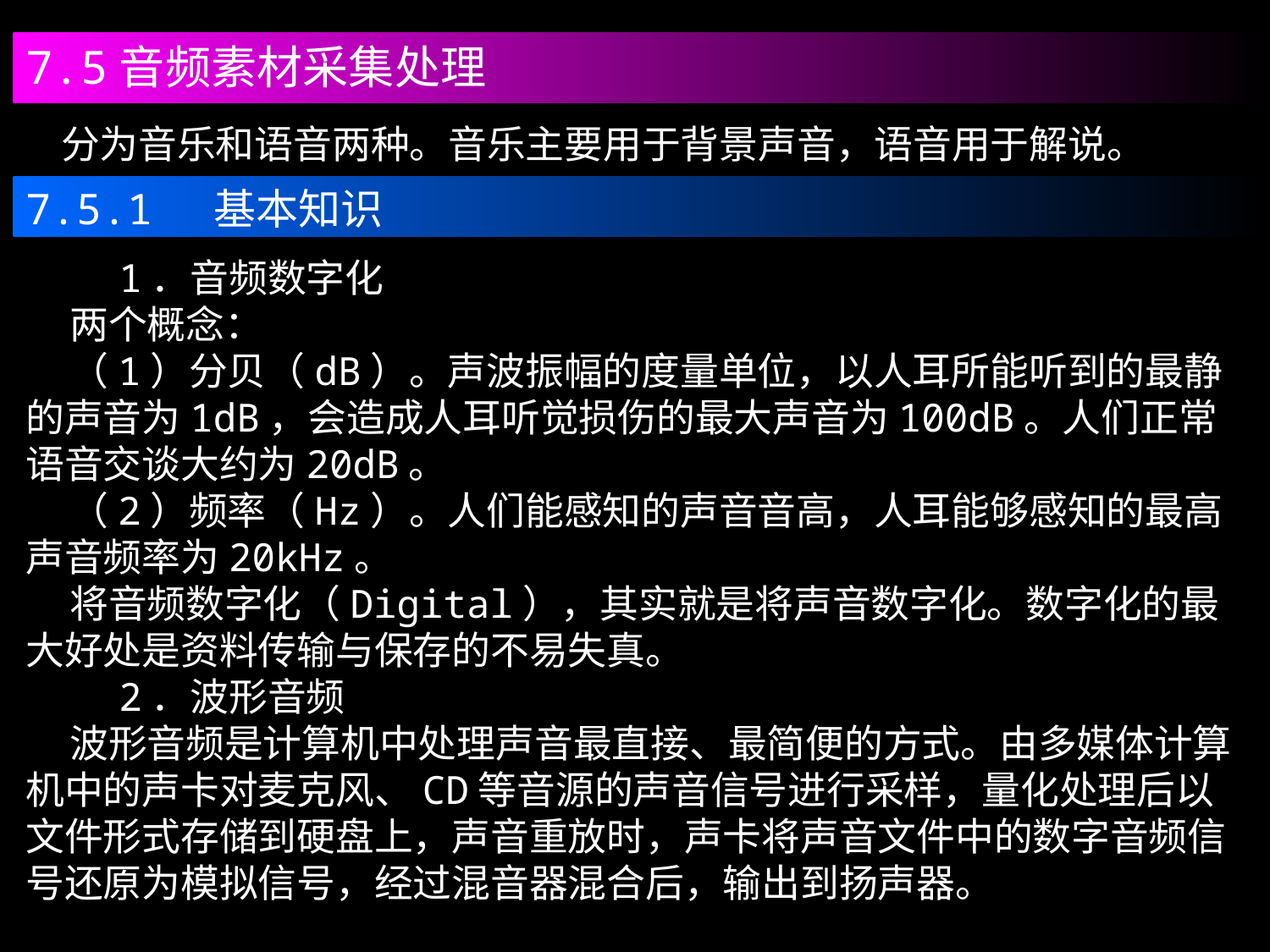

7.5音频素材采集处理
   分为音乐和语音两种。音乐主要用于背景声音，语音用于解说。
7.5.1  基本知识
    1．音频数字化
    两个概念：
    （1）分贝（dB）。声波振幅的度量单位，以人耳所能听到的最静的声音为1dB，会造成人耳听觉损伤的最大声音为100dB。人们正常语音交谈大约为20dB。
    （2）频率（Hz）。人们能感知的声音音高，人耳能够感知的最高声音频率为20kHz。
    将音频数字化（Digital），其实就是将声音数字化。数字化的最大好处是资料传输与保存的不易失真。
    2．波形音频
    波形音频是计算机中处理声音最直接、最简便的方式。由多媒体计算机中的声卡对麦克风、CD等音源的声音信号进行采样，量化处理后以文件形式存储到硬盘上，声音重放时，声卡将声音文件中的数字音频信号还原为模拟信号，经过混音器混合后，输出到扬声器。